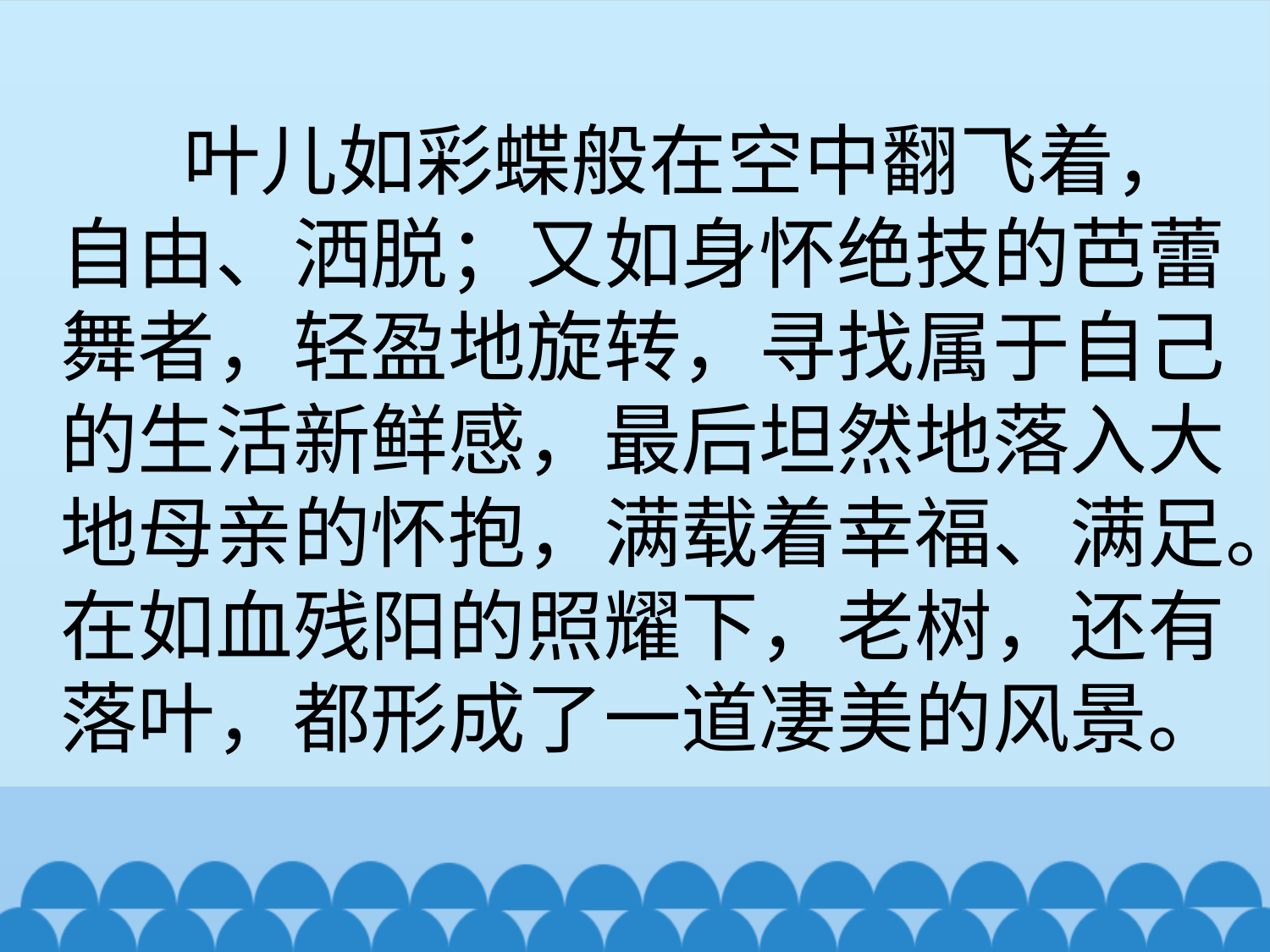

叶儿如彩蝶般在空中翻飞着，自由、洒脱；又如身怀绝技的芭蕾舞者，轻盈地旋转，寻找属于自己的生活新鲜感，最后坦然地落入大地母亲的怀抱，满载着幸福、满足。在如血残阳的照耀下，老树，还有落叶，都形成了一道凄美的风景。